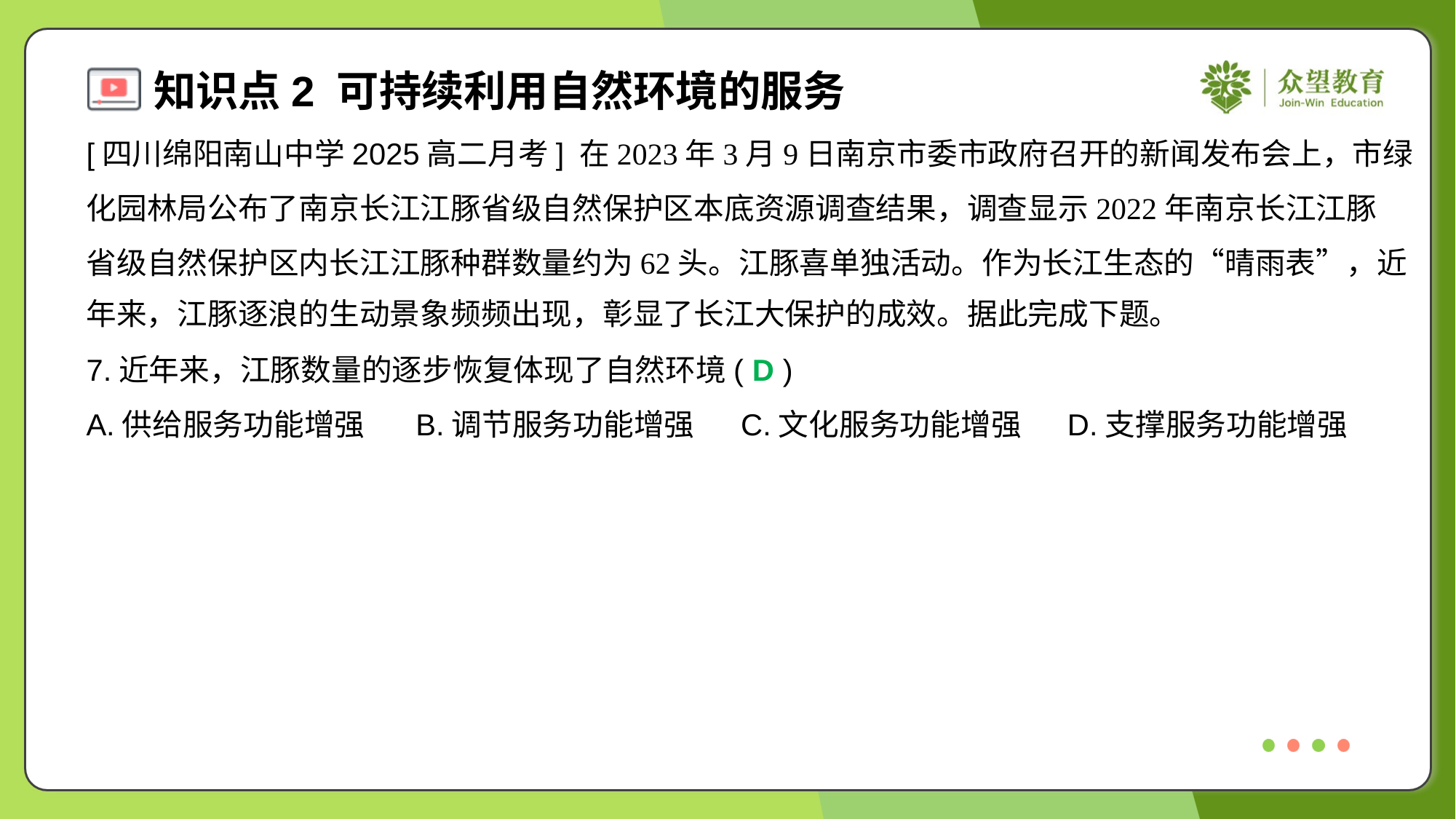

[四川绵阳南山中学2025高二月考] 在2023年3月9日南京市委市政府召开的新闻发布会上，市绿
化园林局公布了南京长江江豚省级自然保护区本底资源调查结果，调查显示2022年南京长江江豚
省级自然保护区内长江江豚种群数量约为62头。江豚喜单独活动。作为长江生态的“晴雨表”，近
年来，江豚逐浪的生动景象频频出现，彰显了长江大保护的成效。据此完成下题。
7.近年来，江豚数量的逐步恢复体现了自然环境(     )
D
A.供给服务功能增强	B.调节服务功能增强	C.文化服务功能增强	D.支撑服务功能增强